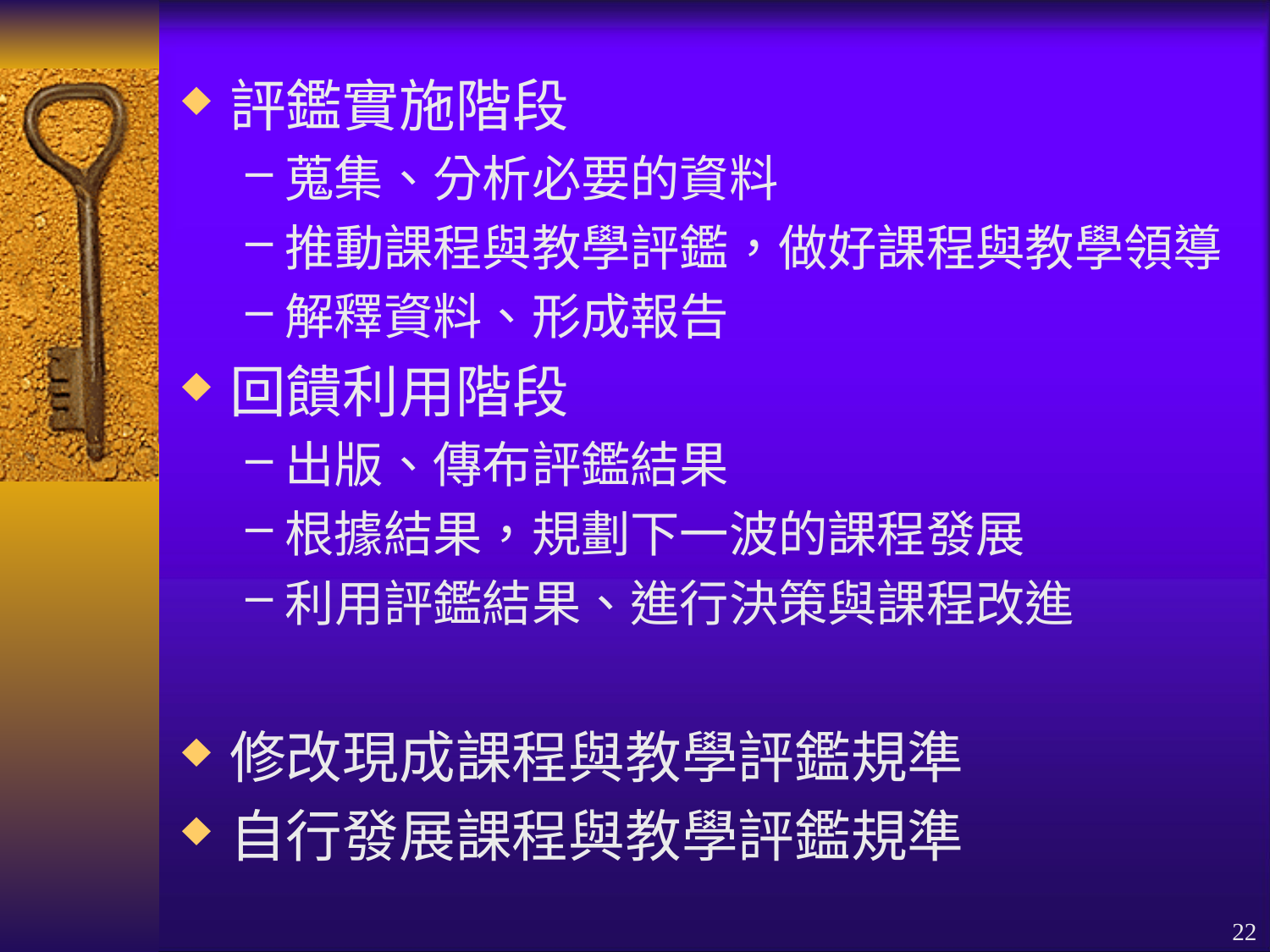

評鑑實施階段
蒐集、分析必要的資料
推動課程與教學評鑑，做好課程與教學領導
解釋資料、形成報告
回饋利用階段
出版、傳布評鑑結果
根據結果，規劃下一波的課程發展
利用評鑑結果、進行決策與課程改進

修改現成課程與教學評鑑規準
自行發展課程與教學評鑑規準
22